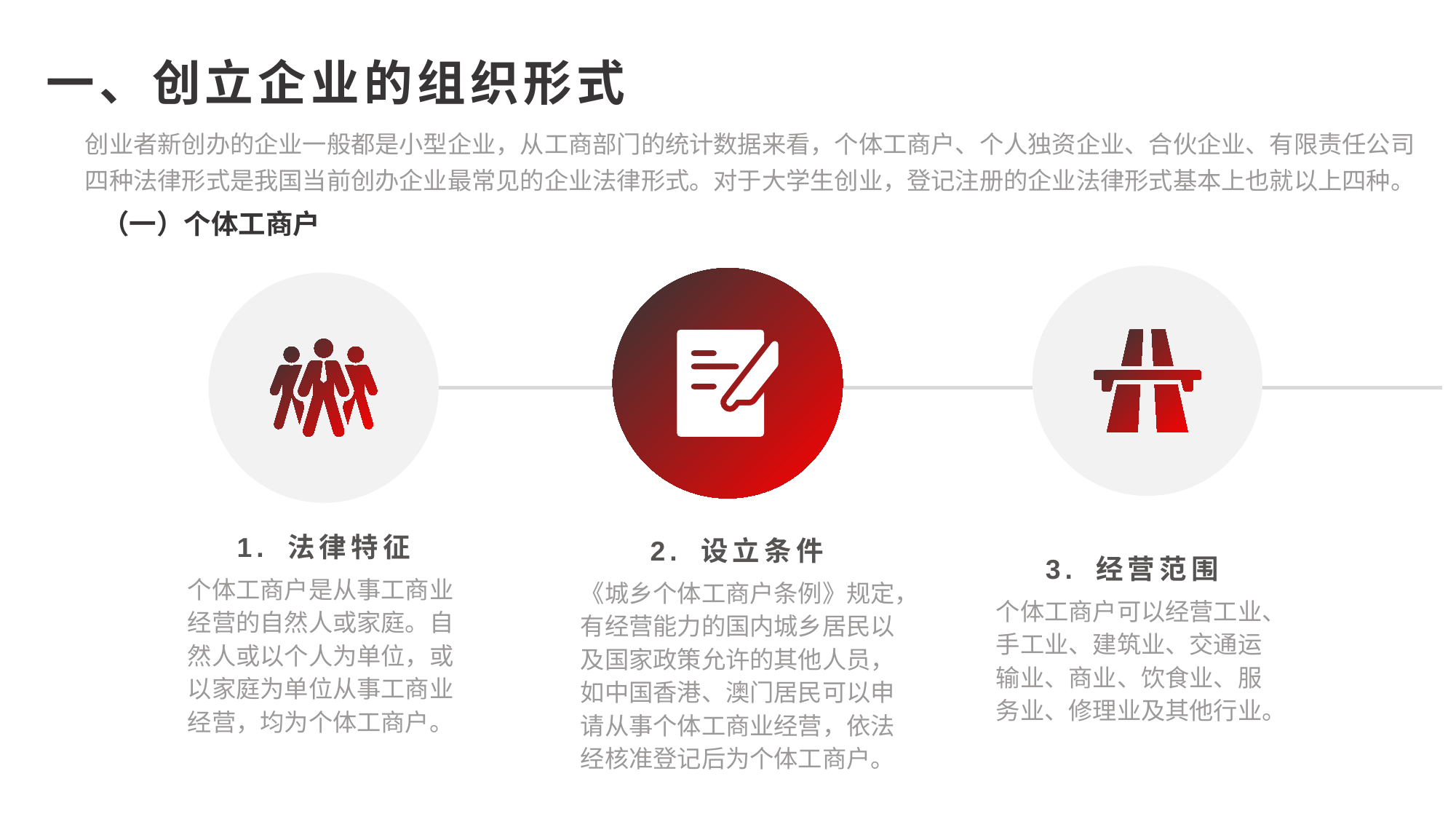

一、创立企业的组织形式
创业者新创办的企业一般都是小型企业，从工商部门的统计数据来看，个体工商户、个人独资企业、合伙企业、有限责任公司四种法律形式是我国当前创办企业最常见的企业法律形式。对于大学生创业，登记注册的企业法律形式基本上也就以上四种。
（一）个体工商户

1. 法律特征
个体工商户是从事工商业经营的自然人或家庭。自然人或以个人为单位，或以家庭为单位从事工商业经营，均为个体工商户。
2. 设立条件
《城乡个体工商户条例》规定，有经营能力的国内城乡居民以及国家政策允许的其他人员，如中国香港、澳门居民可以申请从事个体工商业经营，依法经核准登记后为个体工商户。
3. 经营范围
个体工商户可以经营工业、手工业、建筑业、交通运输业、商业、饮食业、服务业、修理业及其他行业。